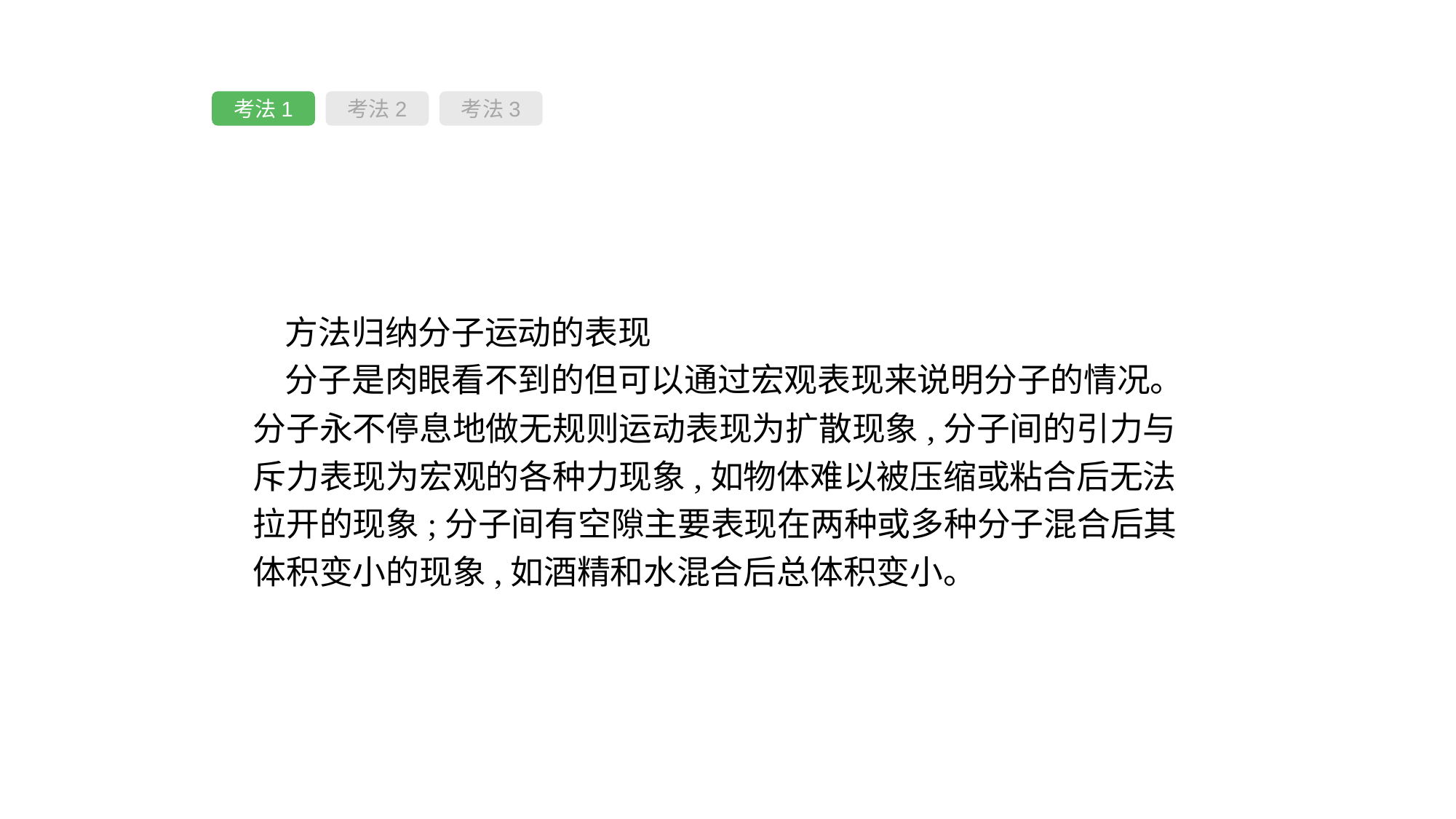

考法1
考法2
考法3
方法归纳分子运动的表现
分子是肉眼看不到的但可以通过宏观表现来说明分子的情况。分子永不停息地做无规则运动表现为扩散现象,分子间的引力与斥力表现为宏观的各种力现象,如物体难以被压缩或粘合后无法拉开的现象;分子间有空隙主要表现在两种或多种分子混合后其体积变小的现象,如酒精和水混合后总体积变小。